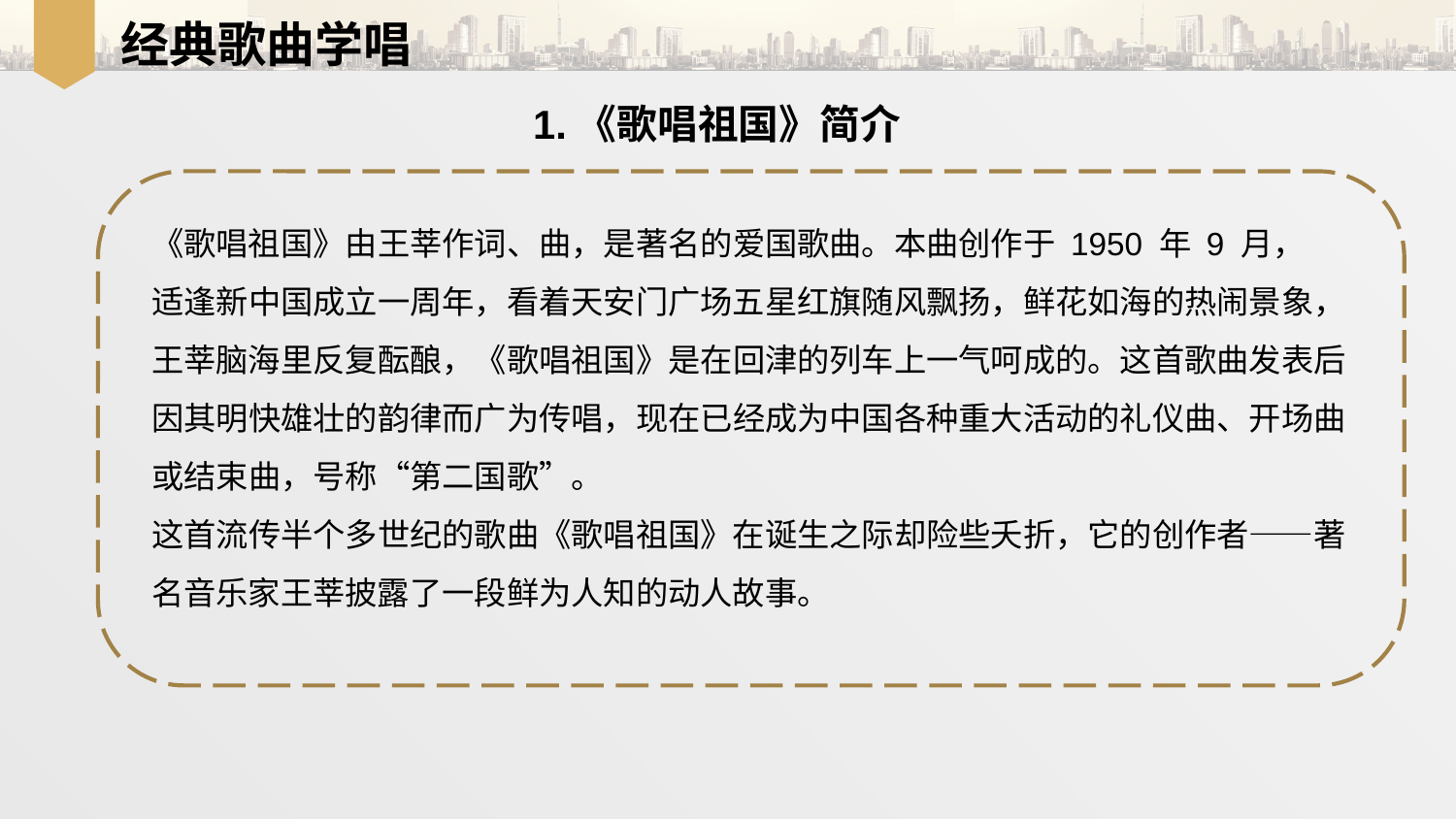

经典歌曲学唱
1.《歌唱祖国》简介

《歌唱祖国》由王莘作词、曲，是著名的爱国歌曲。本曲创作于 1950 年 9 月，
适逢新中国成立一周年，看着天安门广场五星红旗随风飘扬，鲜花如海的热闹景象，
王莘脑海里反复酝酿，《歌唱祖国》是在回津的列车上一气呵成的。这首歌曲发表后
因其明快雄壮的韵律而广为传唱，现在已经成为中国各种重大活动的礼仪曲、开场曲
或结束曲，号称“第二国歌”。
这首流传半个多世纪的歌曲《歌唱祖国》在诞生之际却险些夭折，它的创作者——著名音乐家王莘披露了一段鲜为人知的动人故事。